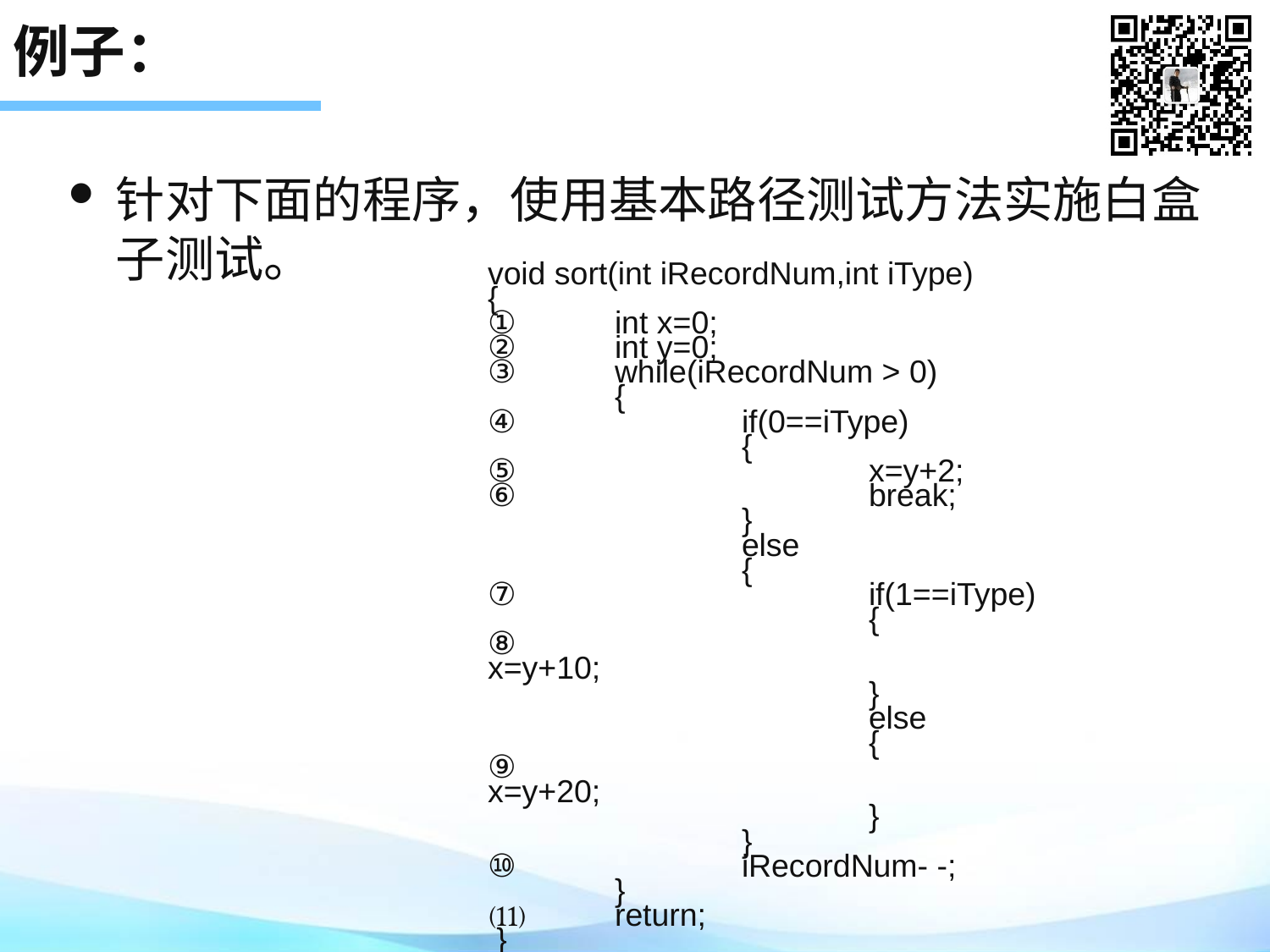

# 例子：
针对下面的程序，使用基本路径测试方法实施白盒子测试。
void sort(int iRecordNum,int iType)
{
①	int x=0;
②	int y=0;
③	while(iRecordNum > 0)
	{
④		if(0==iType)
		{
⑤			x=y+2;
⑥			break;
		}
		else
		{
⑦			if(1==iType)
			{
⑧				x=y+10;
			}
			else
			{
⑨				x=y+20;
			}
		}
⑩		iRecordNum- -;
	}
⑾	return;
 }